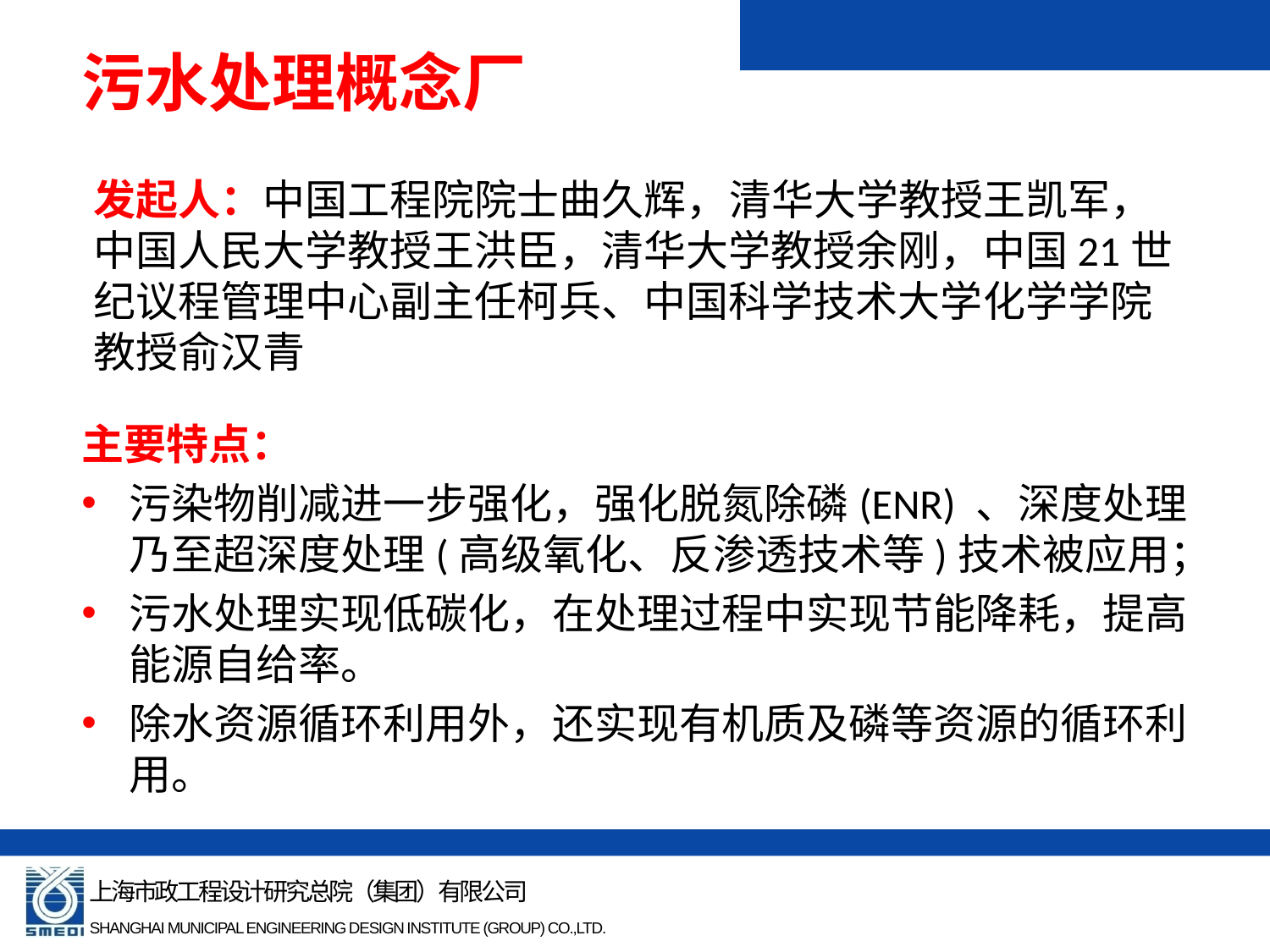

污水处理概念厂
发起人：中国工程院院士曲久辉，清华大学教授王凯军，中国人民大学教授王洪臣，清华大学教授余刚，中国21世纪议程管理中心副主任柯兵、中国科学技术大学化学学院教授俞汉青
主要特点：
污染物削减进一步强化，强化脱氮除磷(ENR) 、深度处理乃至超深度处理(高级氧化、反渗透技术等)技术被应用；
污水处理实现低碳化，在处理过程中实现节能降耗，提高能源自给率。
除水资源循环利用外，还实现有机质及磷等资源的循环利用。